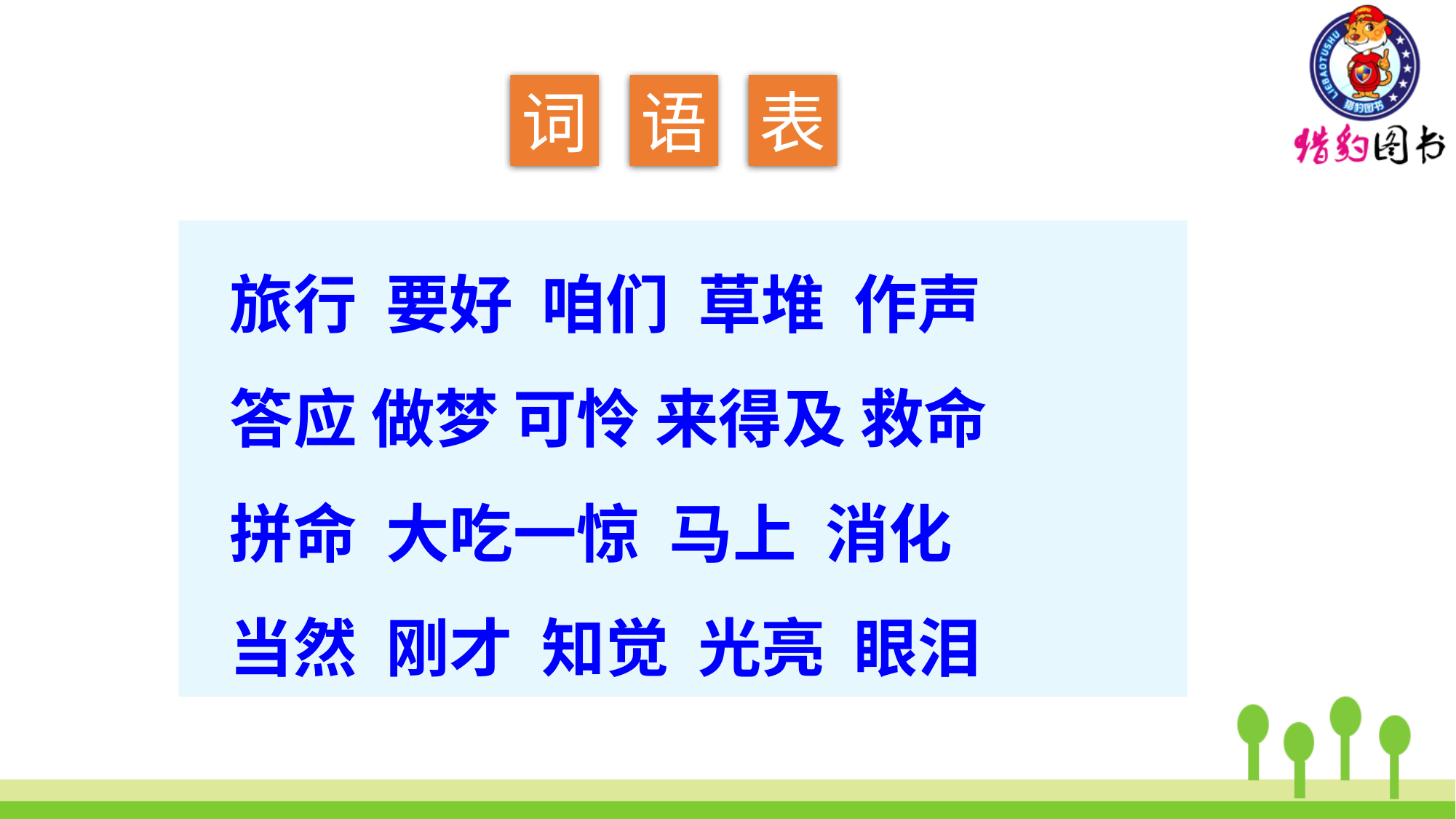

词
语
表
旅行  要好  咱们  草堆  作声
答应 做梦 可怜 来得及 救命
拼命  大吃一惊  马上  消化
当然  刚才  知觉  光亮  眼泪